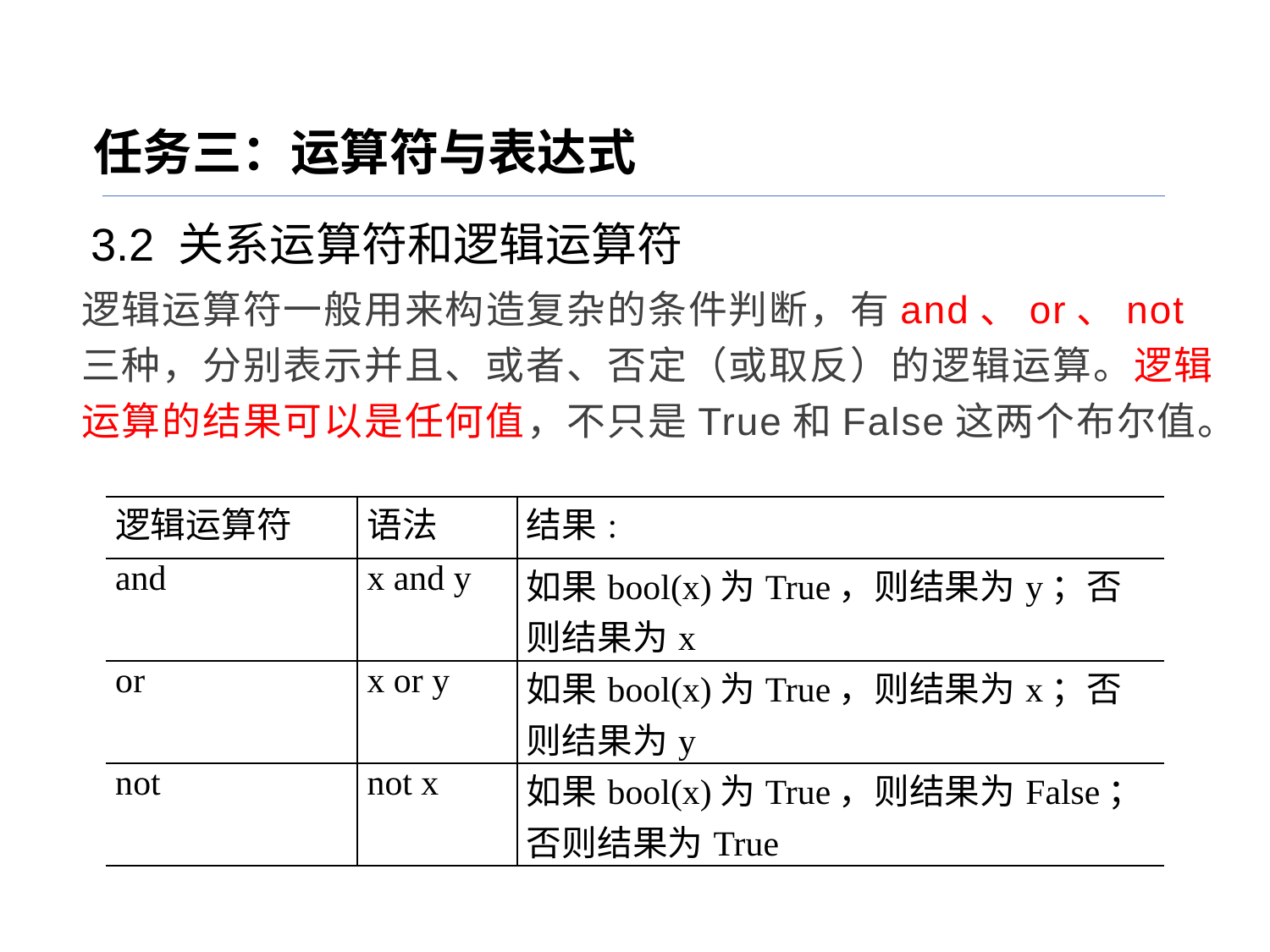

任务三：运算符与表达式
3.2 关系运算符和逻辑运算符
逻辑运算符一般用来构造复杂的条件判断，有and、or、not三种，分别表示并且、或者、否定（或取反）的逻辑运算。逻辑运算的结果可以是任何值，不只是True和False这两个布尔值。
| 逻辑运算符 | 语法 | 结果: |
| --- | --- | --- |
| and | x and y | 如果bool(x)为True，则结果为y；否则结果为x |
| or | x or y | 如果bool(x)为True，则结果为x；否则结果为y |
| not | not x | 如果bool(x)为True，则结果为False；否则结果为True |